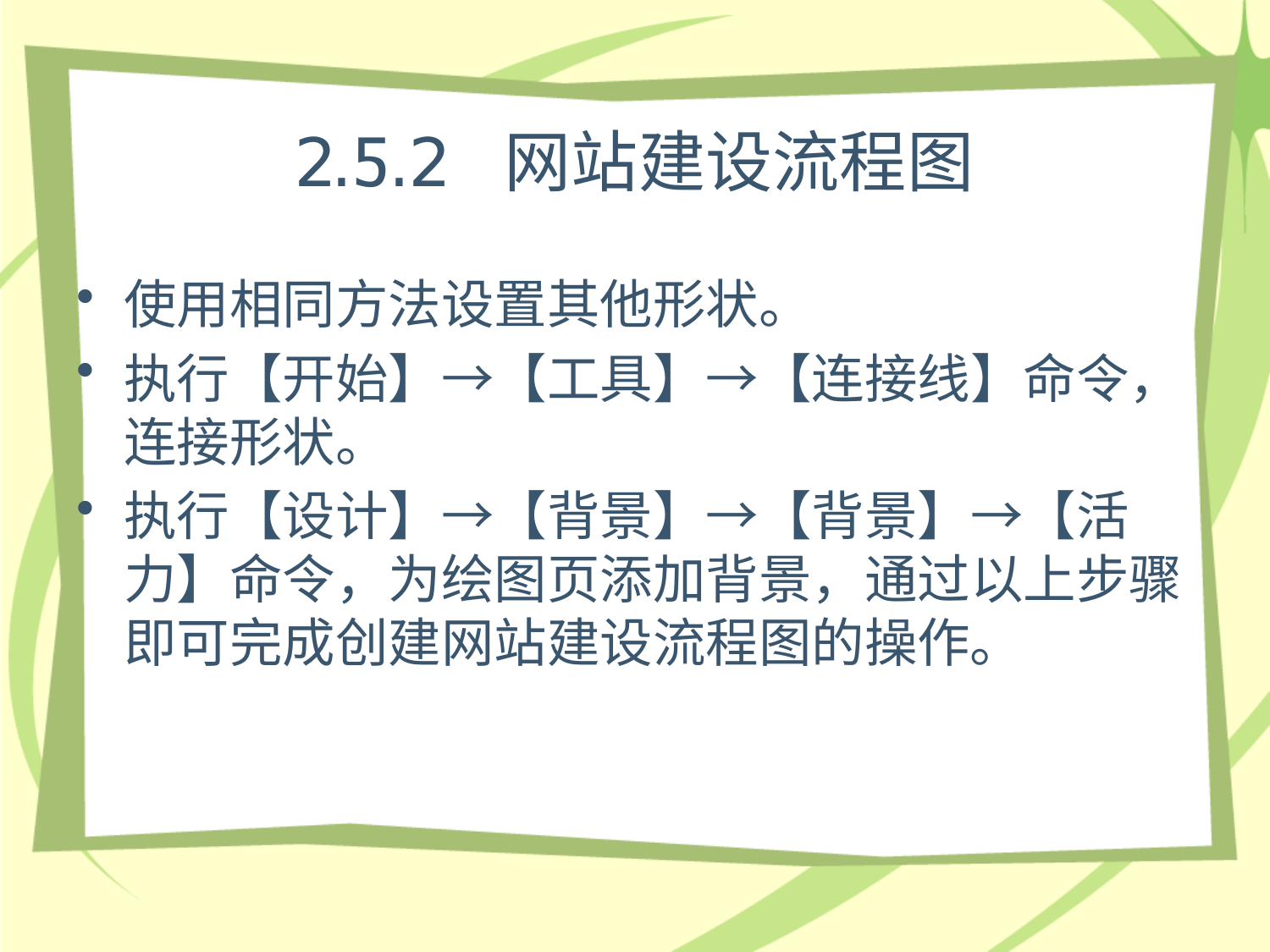

# 2.5.2  网站建设流程图
使用相同方法设置其他形状。
执行【开始】→【工具】→【连接线】命令，连接形状。
执行【设计】→【背景】→【背景】→【活力】命令，为绘图页添加背景，通过以上步骤即可完成创建网站建设流程图的操作。